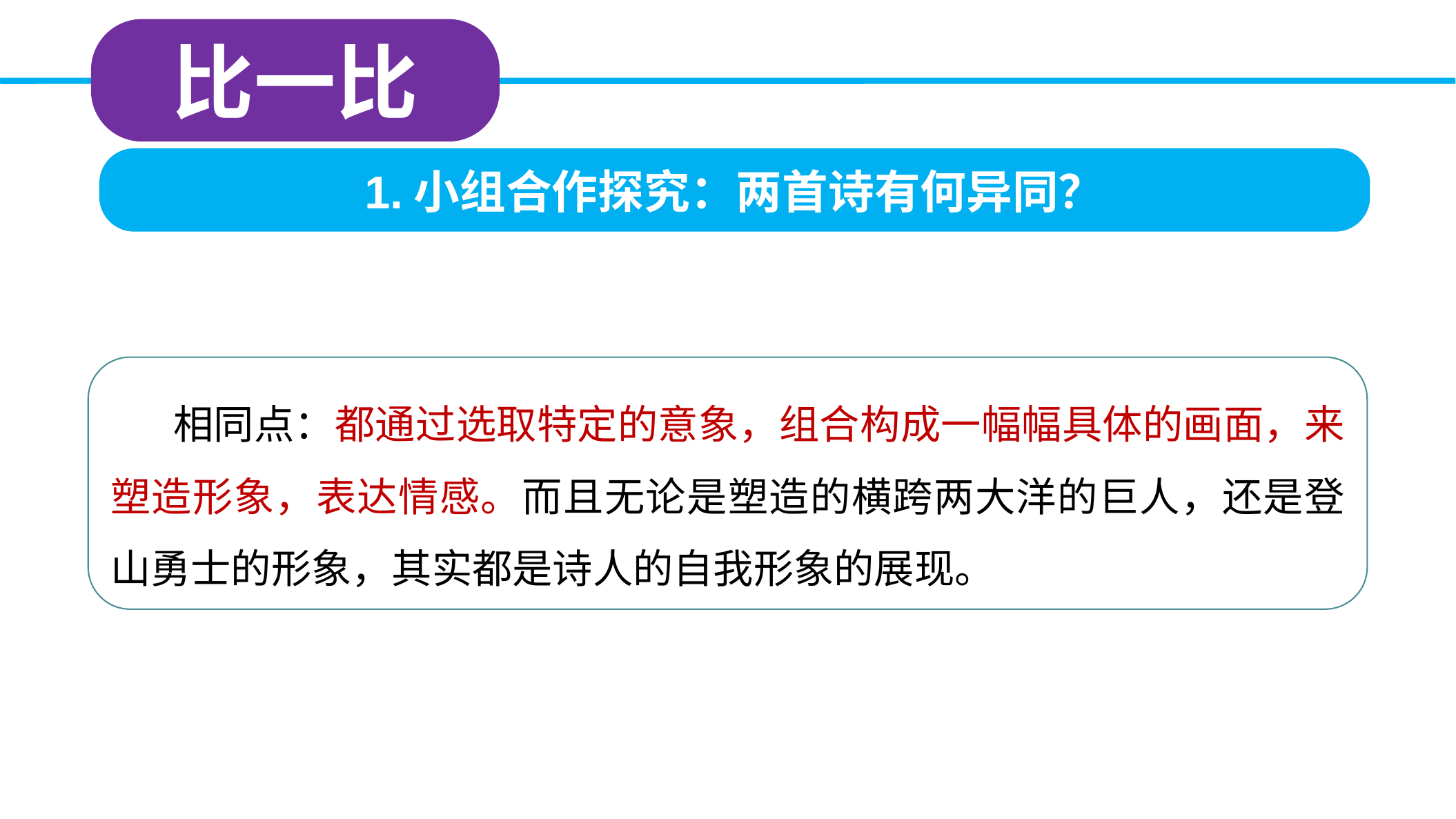

比一比

扶夷江
1.小组合作探究：两首诗有何异同？
  相同点：都通过选取特定的意象，组合构成一幅幅具体的画面，来塑造形象，表达情感。而且无论是塑造的横跨两大洋的巨人，还是登山勇士的形象，其实都是诗人的自我形象的展现。